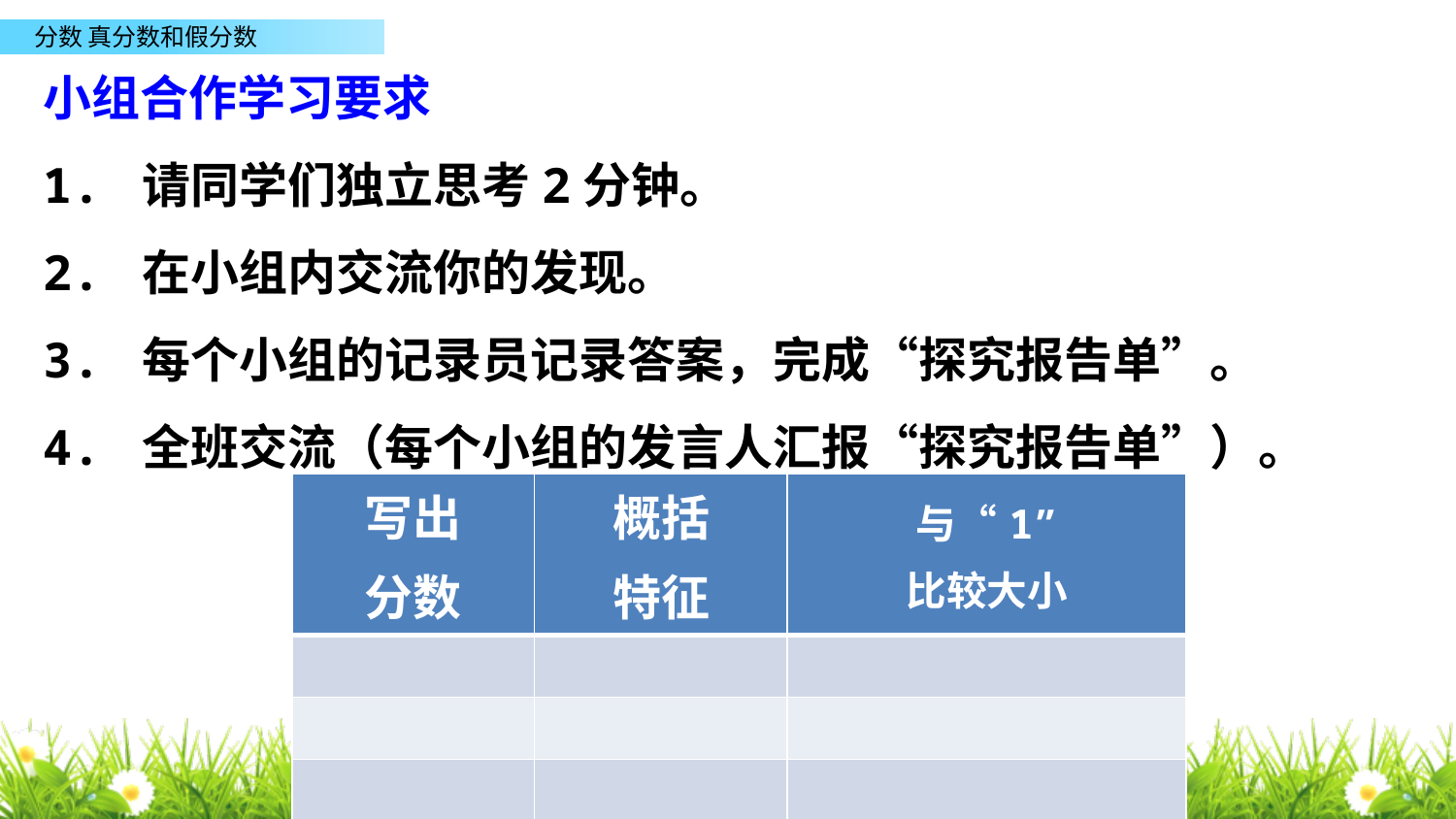

小组合作学习要求
1. 请同学们独立思考2分钟。
2. 在小组内交流你的发现。
3. 每个小组的记录员记录答案，完成“探究报告单”。
4. 全班交流（每个小组的发言人汇报“探究报告单”）。
| 写出 分数 | 概括 特征 | 与“1” 比较大小 |
| --- | --- | --- |
|  |  |  |
|  |  |  |
|  |  |  |